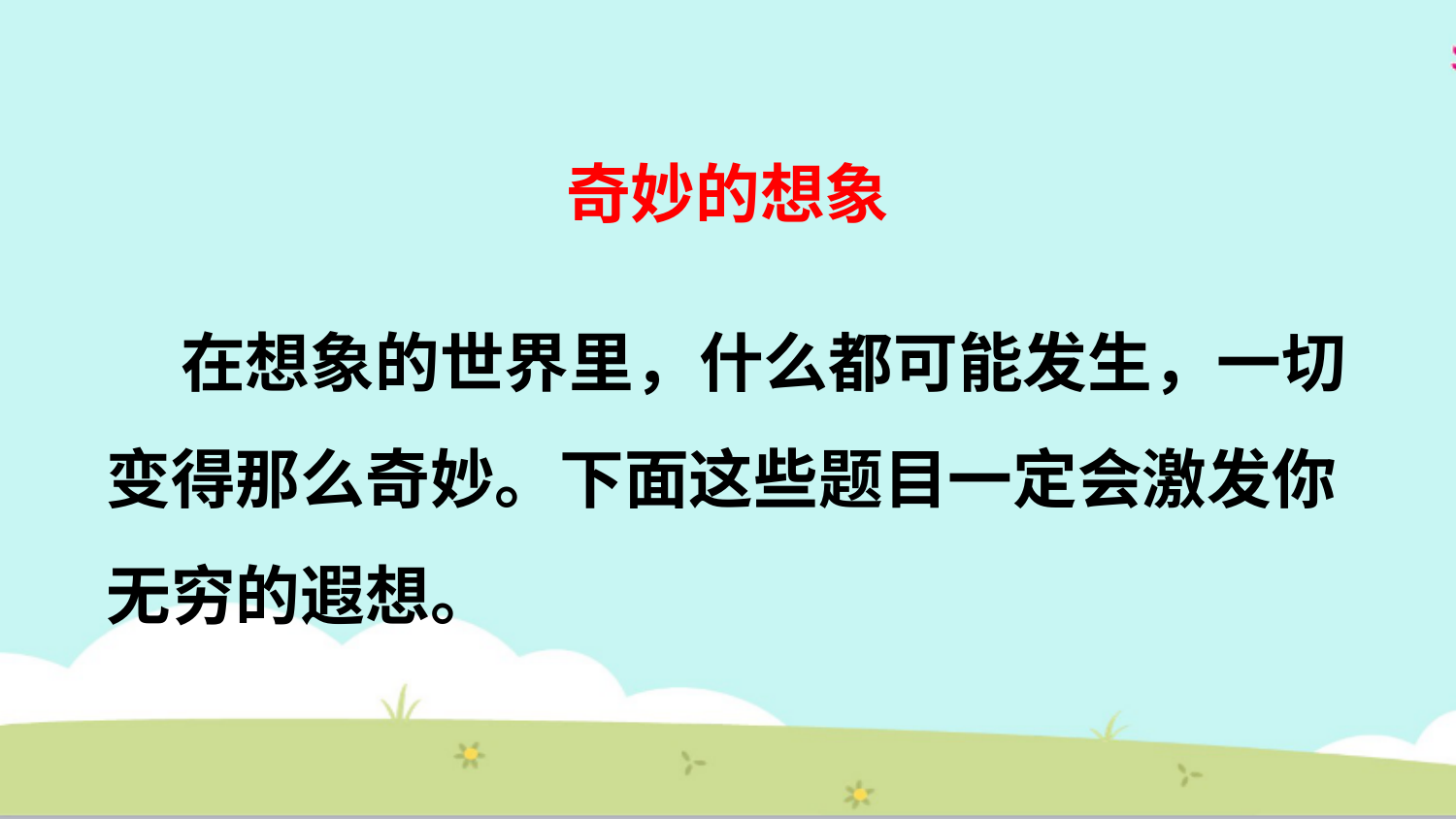

奇妙的想象
    在想象的世界里，什么都可能发生，一切变得那么奇妙。下面这些题目一定会激发你无穷的遐想。